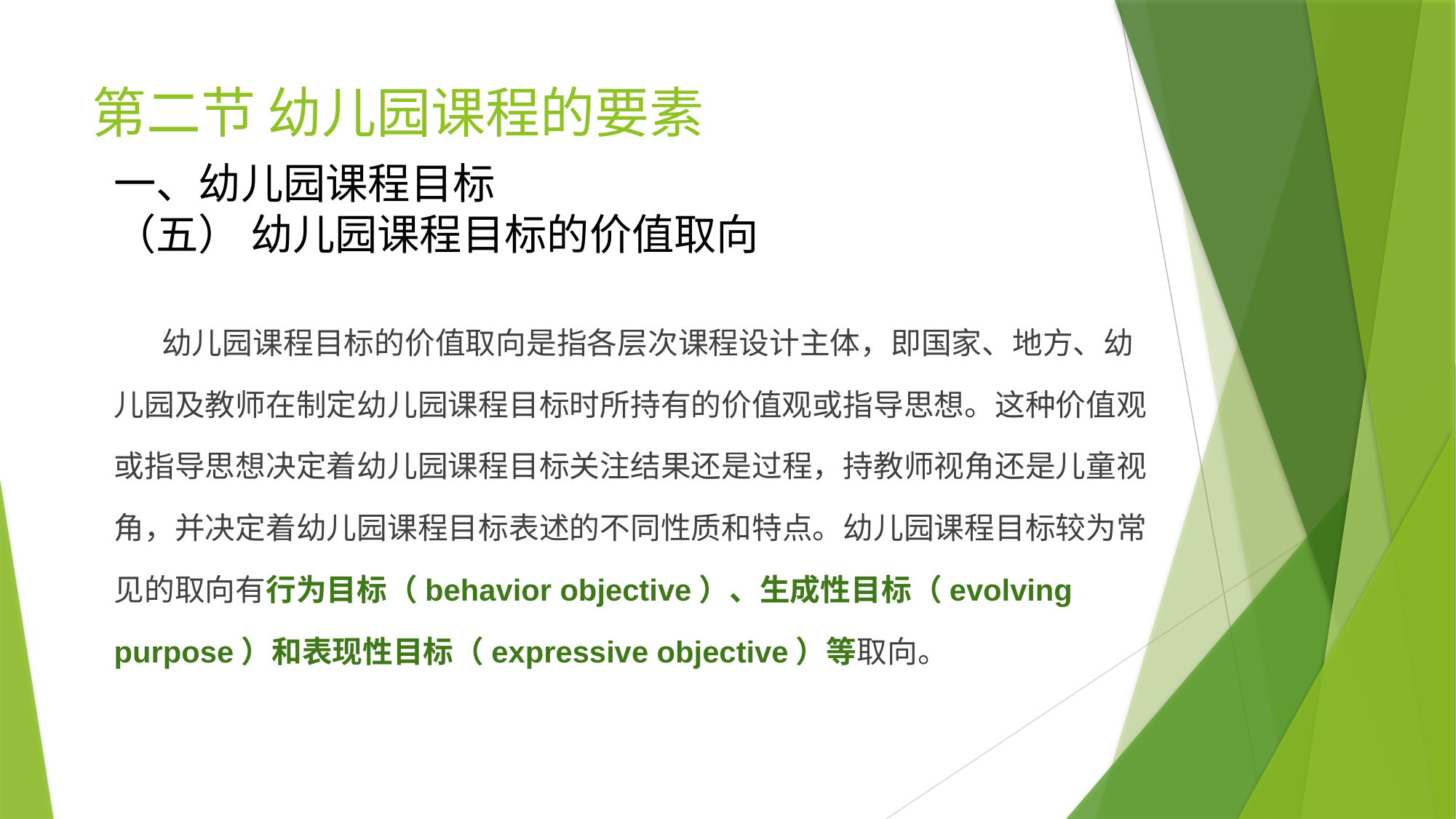

# 第二节 幼儿园课程的要素
一、幼儿园课程目标
（五） 幼儿园课程目标的价值取向
      幼儿园课程目标的价值取向是指各层次课程设计主体，即国家、地方、幼儿园及教师在制定幼儿园课程目标时所持有的价值观或指导思想。这种价值观或指导思想决定着幼儿园课程目标关注结果还是过程，持教师视角还是儿童视角，并决定着幼儿园课程目标表述的不同性质和特点。幼儿园课程目标较为常见的取向有行为目标（behavior objective）、生成性目标（evolving purpose）和表现性目标（expressive objective）等取向。